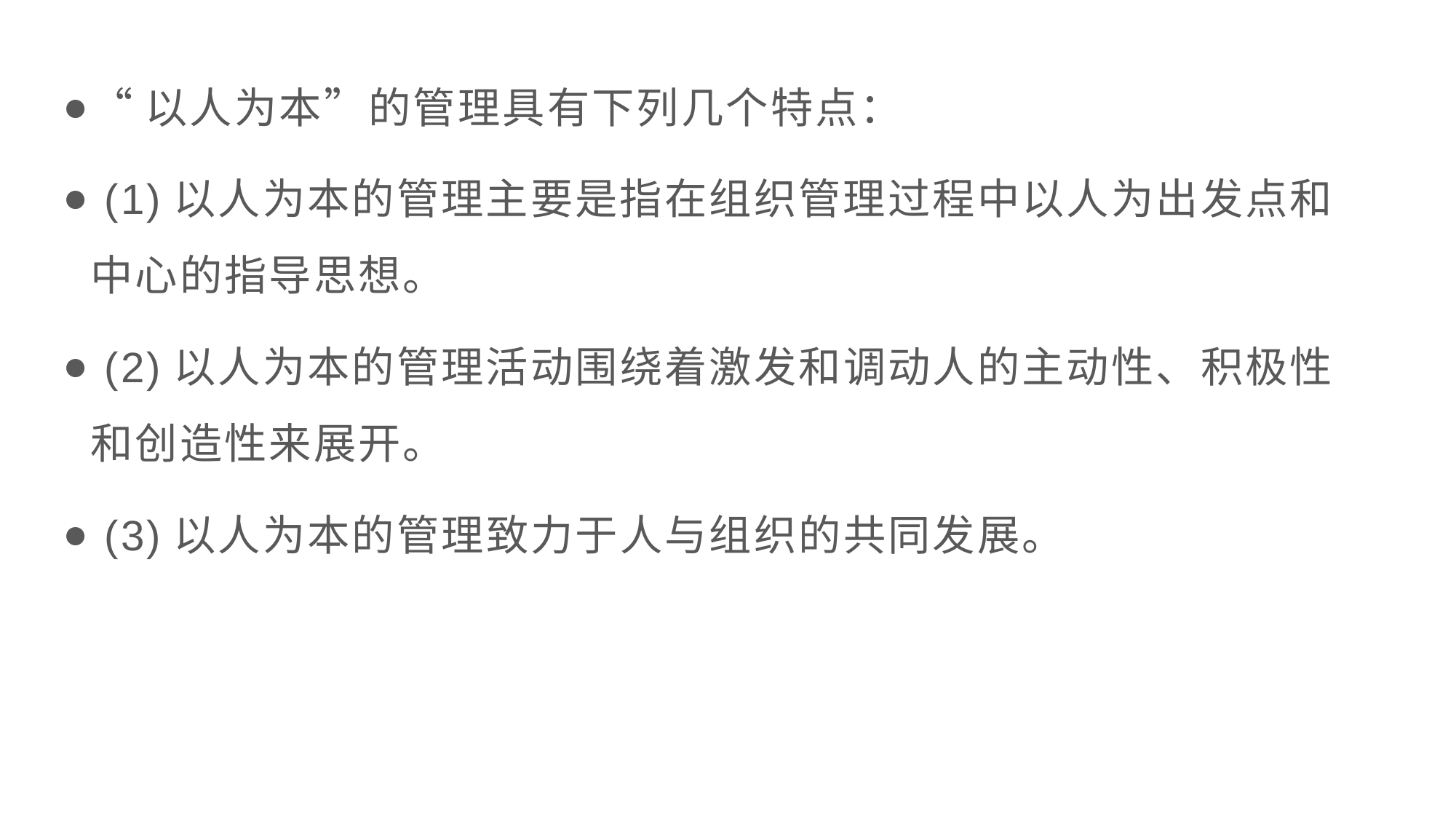

“以人为本”的管理具有下列几个特点：
 (1)以人为本的管理主要是指在组织管理过程中以人为出发点和中心的指导思想。
 (2)以人为本的管理活动围绕着激发和调动人的主动性、积极性和创造性来展开。
 (3)以人为本的管理致力于人与组织的共同发展。